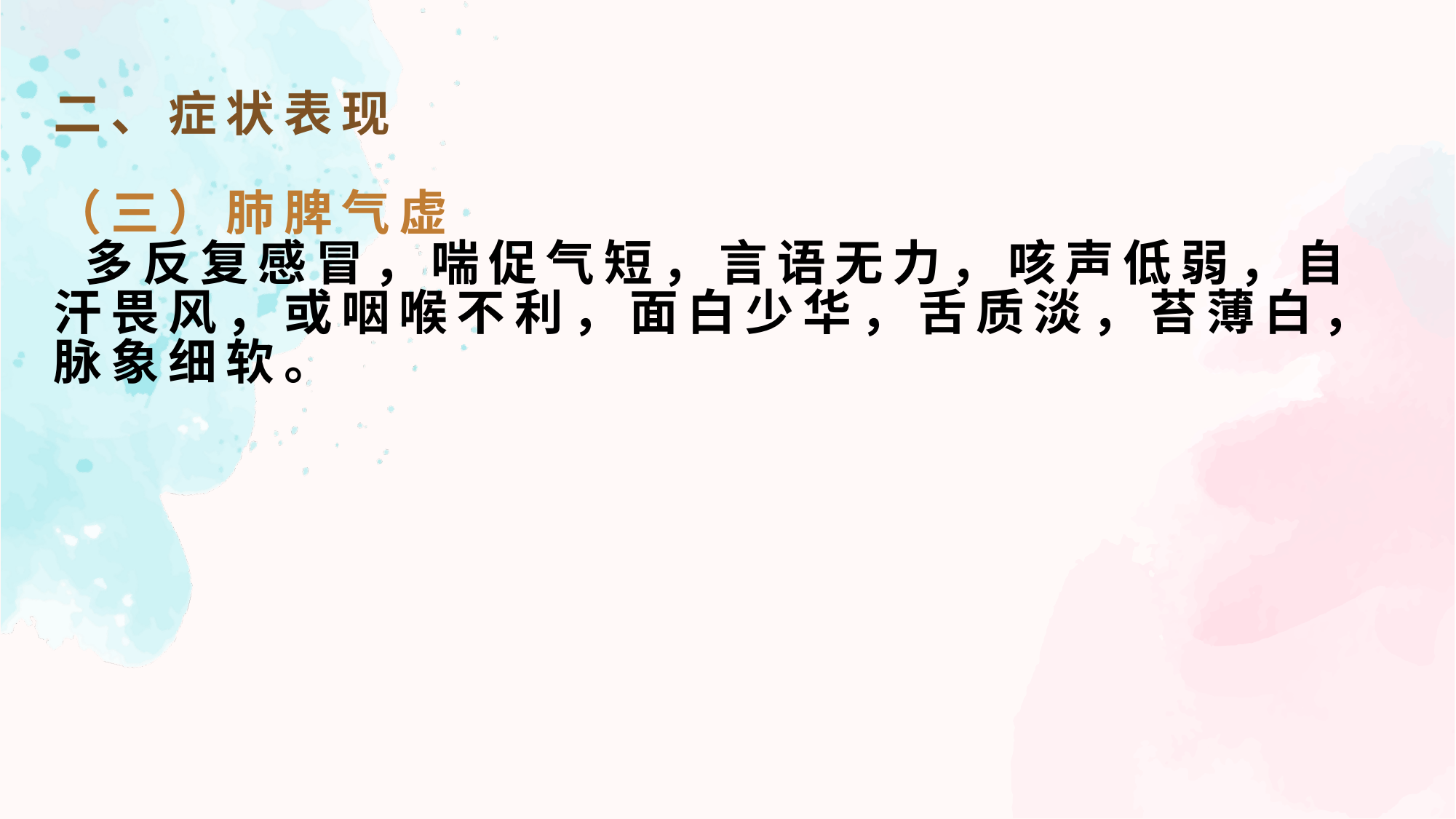

二、症状表现

（三）肺脾气虚
 多反复感冒，喘促气短，言语无力，咳声低弱，自汗畏风，或咽喉不利，面白少华，舌质淡，苔薄白，脉象细软。